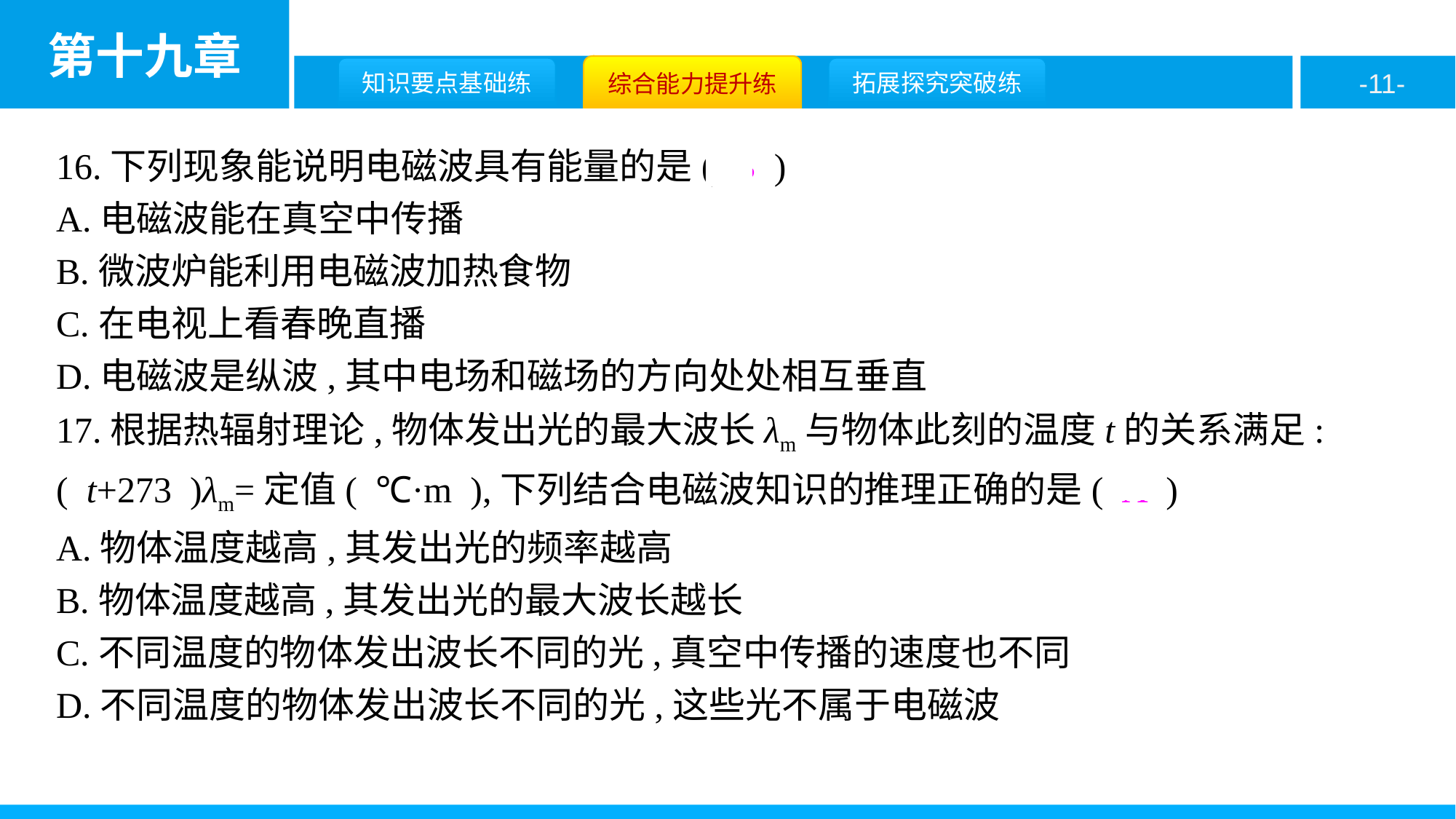

16.下列现象能说明电磁波具有能量的是(  B  )
A.电磁波能在真空中传播
B.微波炉能利用电磁波加热食物
C.在电视上看春晚直播
D.电磁波是纵波,其中电场和磁场的方向处处相互垂直
17.根据热辐射理论,物体发出光的最大波长λm与物体此刻的温度t的关系满足:(  t+273  )λm=定值(  ℃·m  ),下列结合电磁波知识的推理正确的是(  A  )
A.物体温度越高,其发出光的频率越高
B.物体温度越高,其发出光的最大波长越长
C.不同温度的物体发出波长不同的光,真空中传播的速度也不同
D.不同温度的物体发出波长不同的光,这些光不属于电磁波